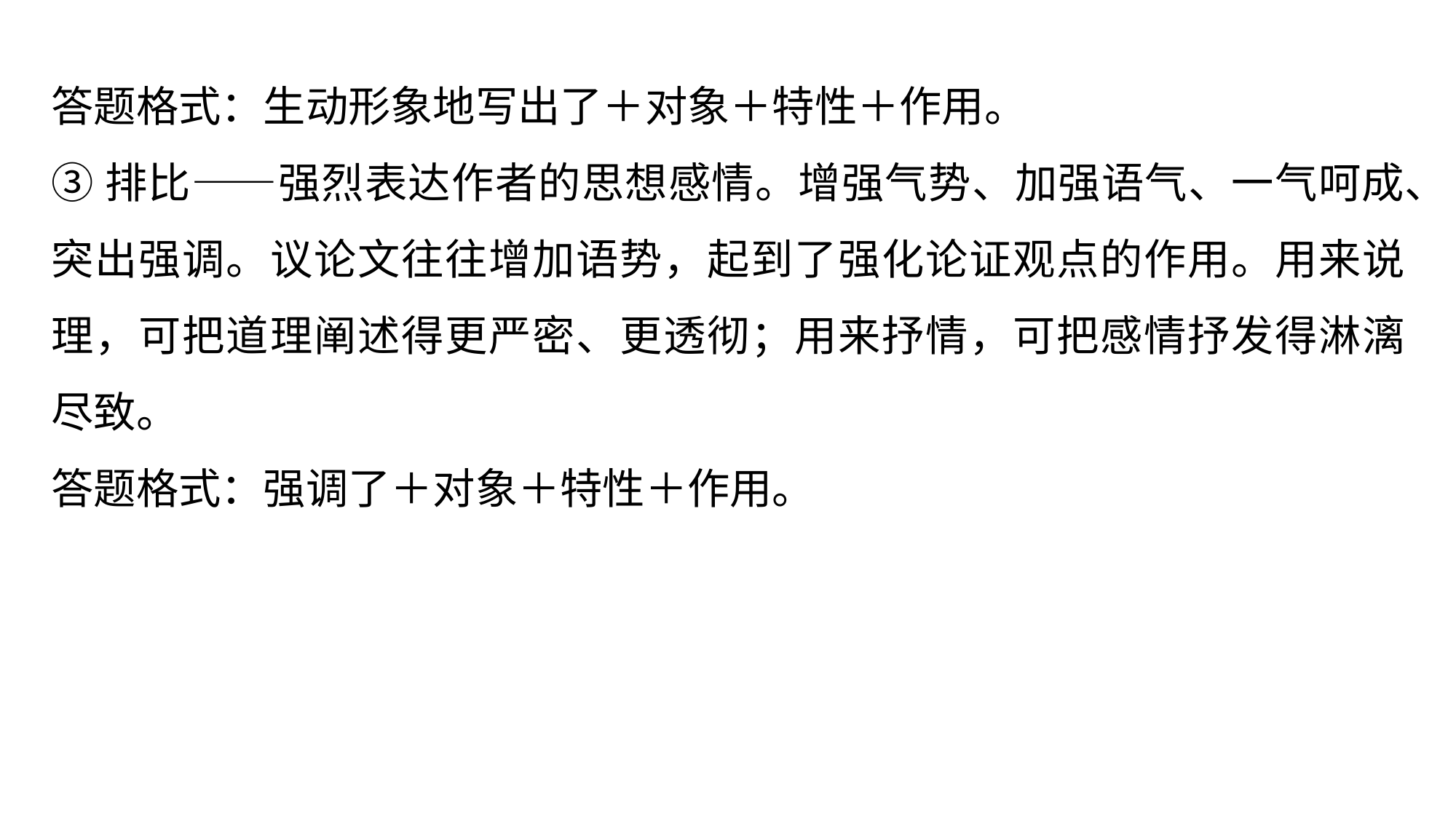

答题格式：生动形象地写出了＋对象＋特性＋作用。
③排比——强烈表达作者的思想感情。增强气势、加强语气、一气呵成、突出强调。议论文往往增加语势，起到了强化论证观点的作用。用来说理，可把道理阐述得更严密、更透彻；用来抒情，可把感情抒发得淋漓尽致。
答题格式：强调了＋对象＋特性＋作用。